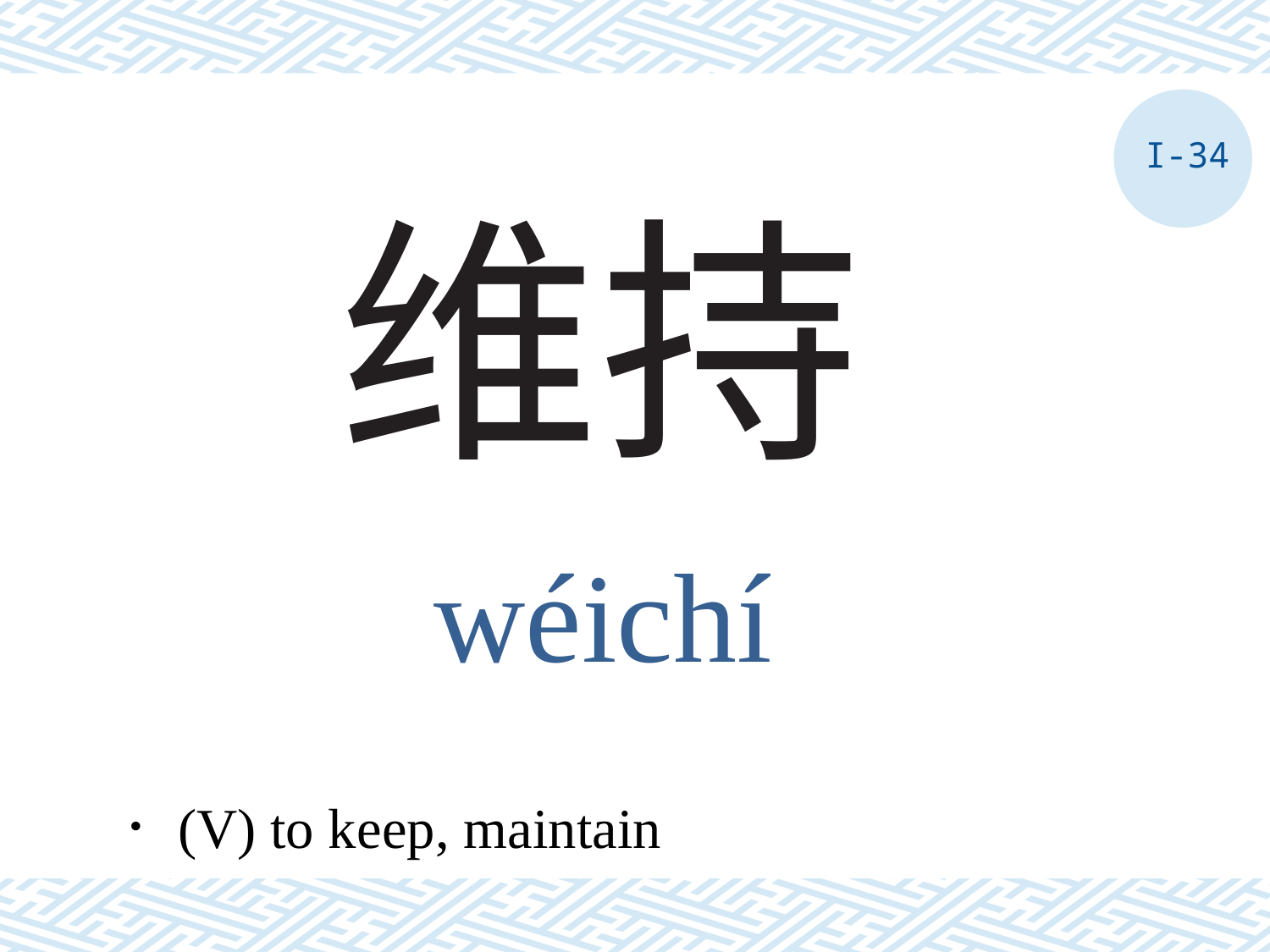

I-34

# 维持
wéichí
．(V) to keep, maintain